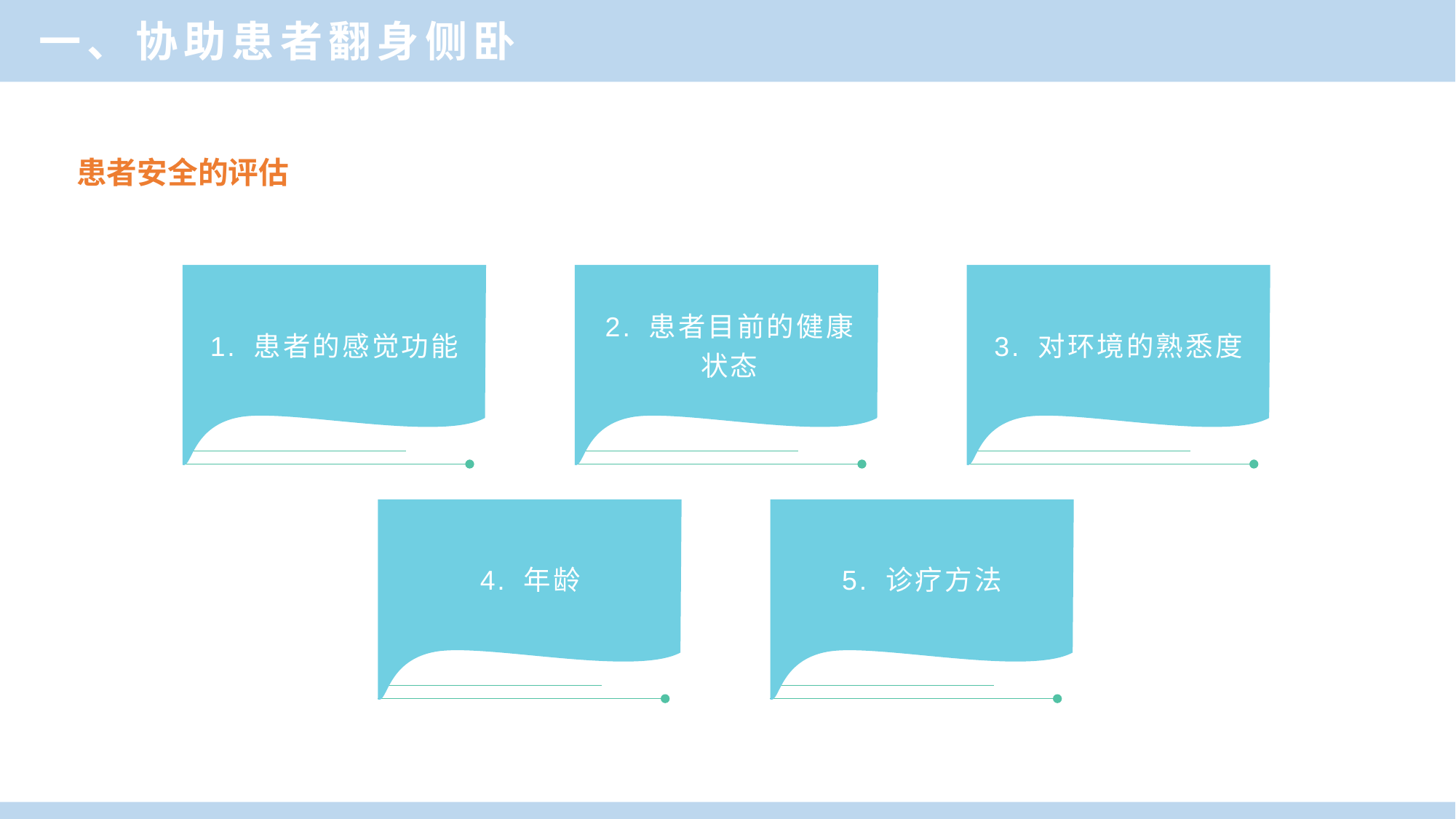

一、协助患者翻身侧卧
患者安全的评估

A

B

C
1. 患者的感觉功能
2. 患者目前的健康
状态
3. 对环境的熟悉度
4. 年龄
5. 诊疗方法

D

E